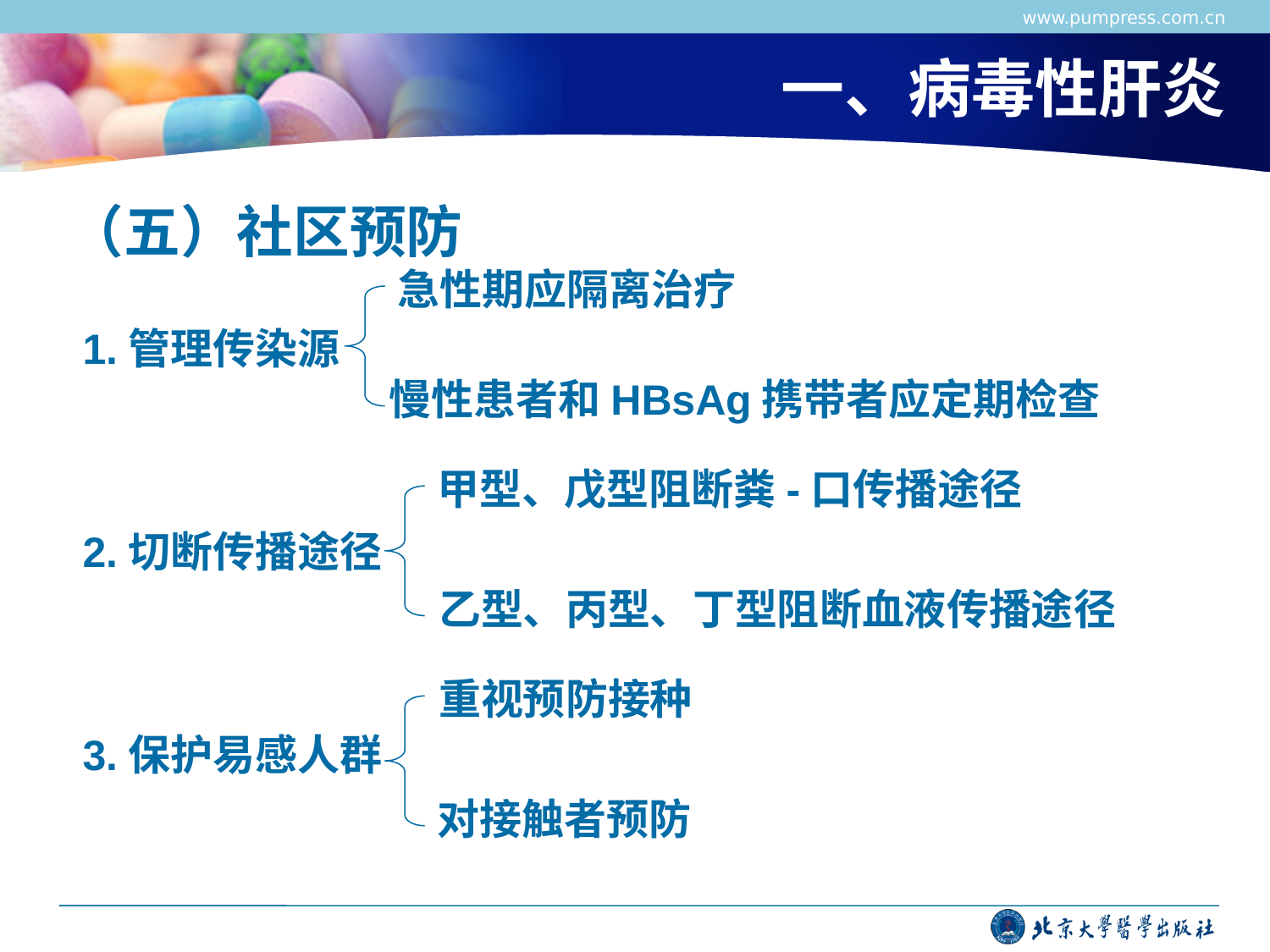

www.pumpress.com.cn
一、病毒性肝炎
（五）社区预防
急性期应隔离治疗

1.管理传染源

2.切断传播途径

3.保护易感人群
慢性患者和HBsAg携带者应定期检查
甲型、戊型阻断粪-口传播途径

乙型、丙型、丁型阻断血液传播途径
重视预防接种

对接触者预防